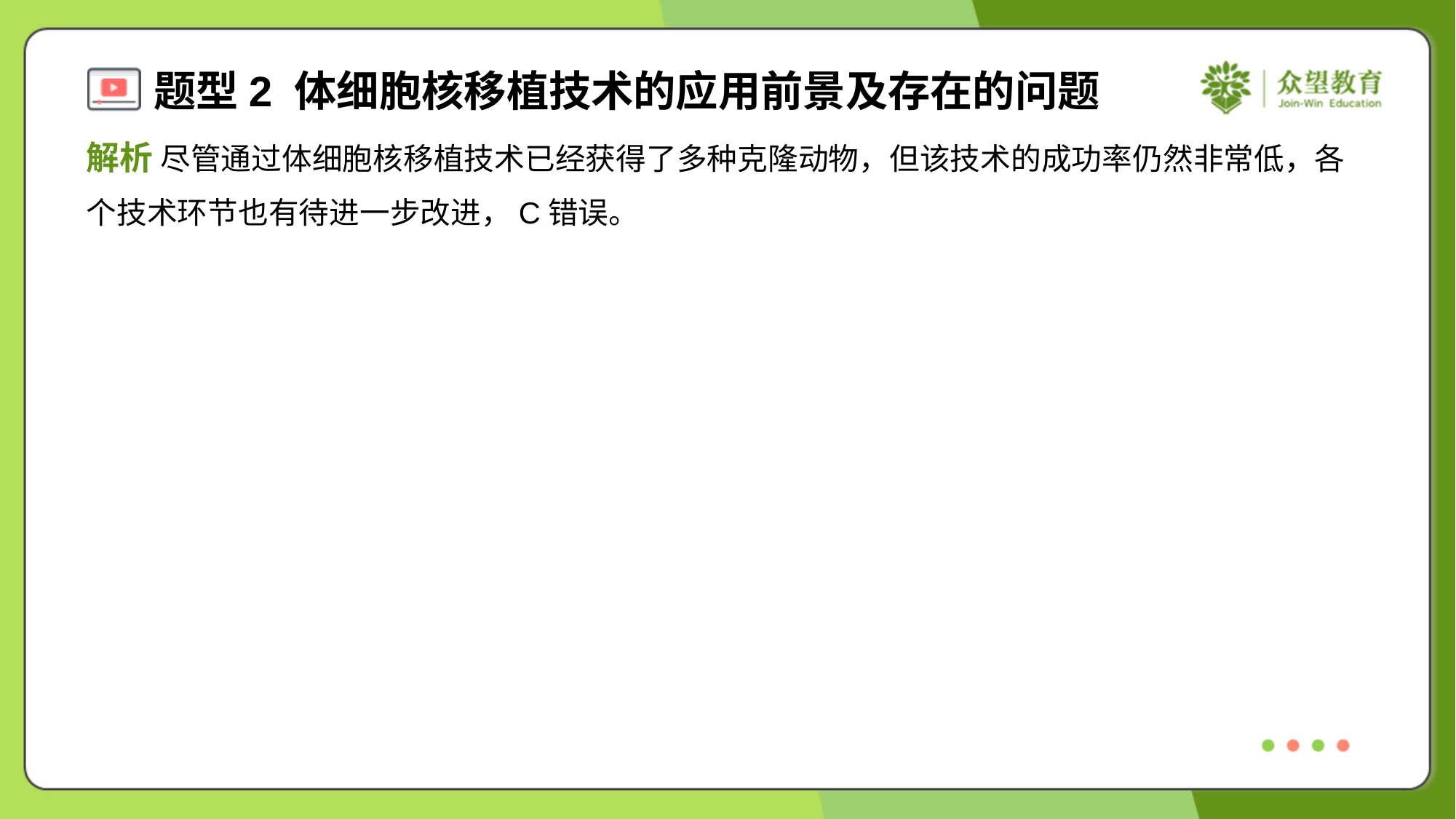

解析 尽管通过体细胞核移植技术已经获得了多种克隆动物，但该技术的成功率仍然非常低，各
个技术环节也有待进一步改进，C错误。